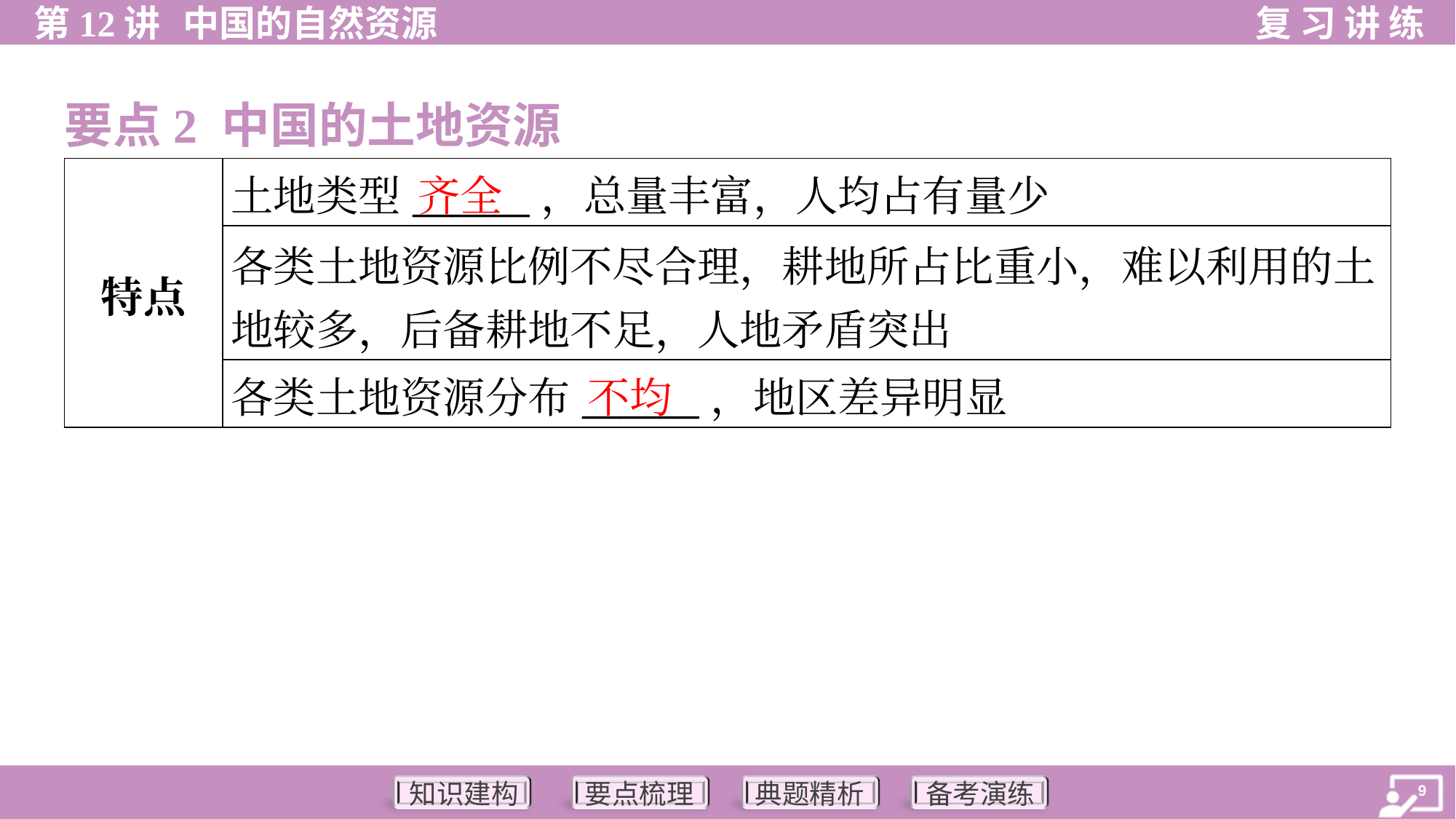

要点2 中国的土地资源
齐全
| 特点 | 土地类型\_\_\_\_\_\_，总量丰富，人均占有量少 |  |
| --- | --- | --- |
|  | 各类土地资源比例不尽合理，耕地所占比重小，难以利用的土 地较多，后备耕地不足，人地矛盾突出 |  |
|  | 各类土地资源分布\_\_\_\_\_\_，地区差异明显 |  |
不均